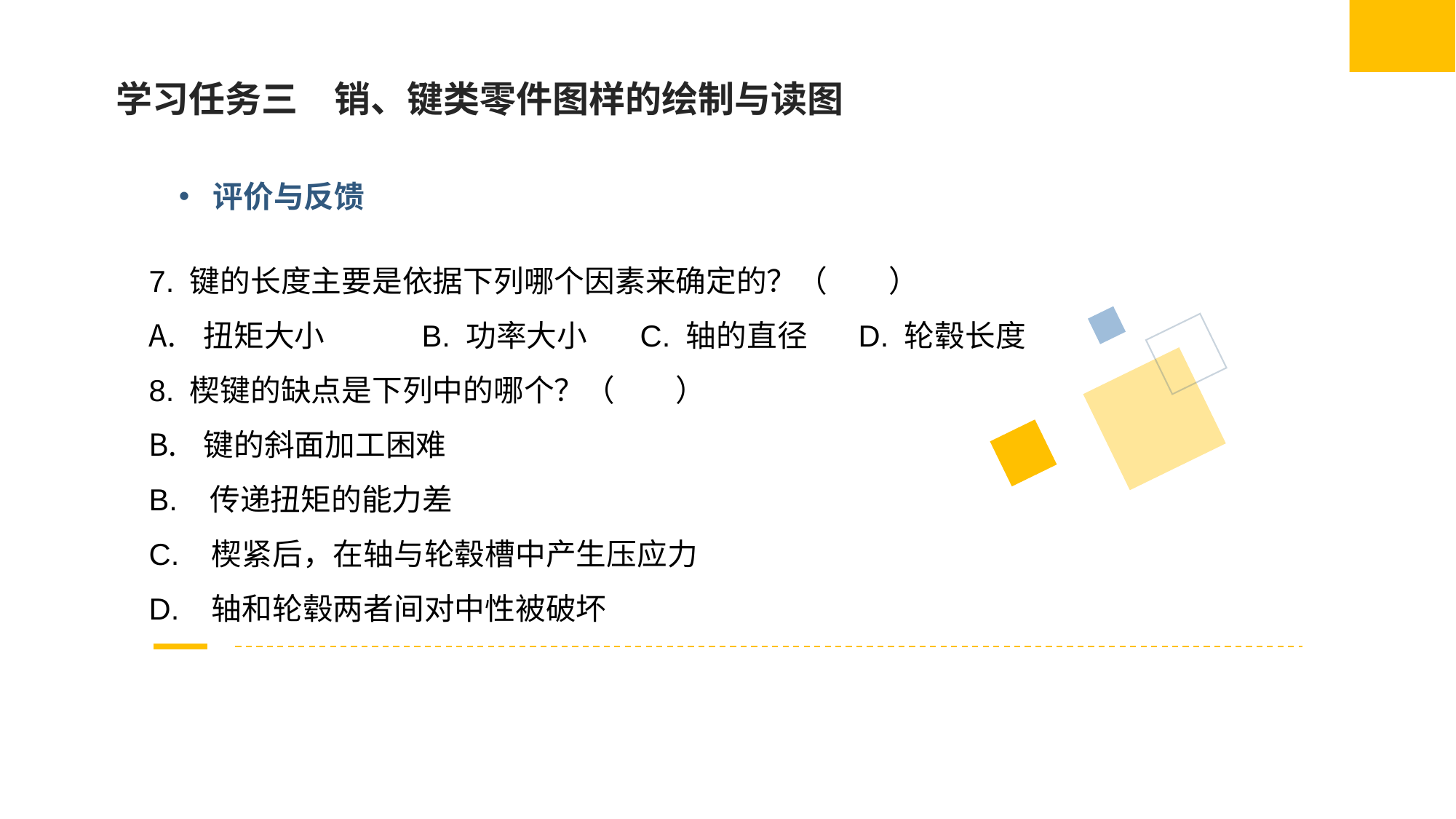

学习任务三　销、键类零件图样的绘制与读图

评价与反馈
7. 键的长度主要是依据下列哪个因素来确定的？（　　）
扭矩大小	B. 功率大小	C. 轴的直径	D. 轮毂长度
8. 楔键的缺点是下列中的哪个？（　　）
键的斜面加工困难
B.   传递扭矩的能力差
C.   楔紧后，在轴与轮毂槽中产生压应力
D.   轴和轮毂两者间对中性被破坏